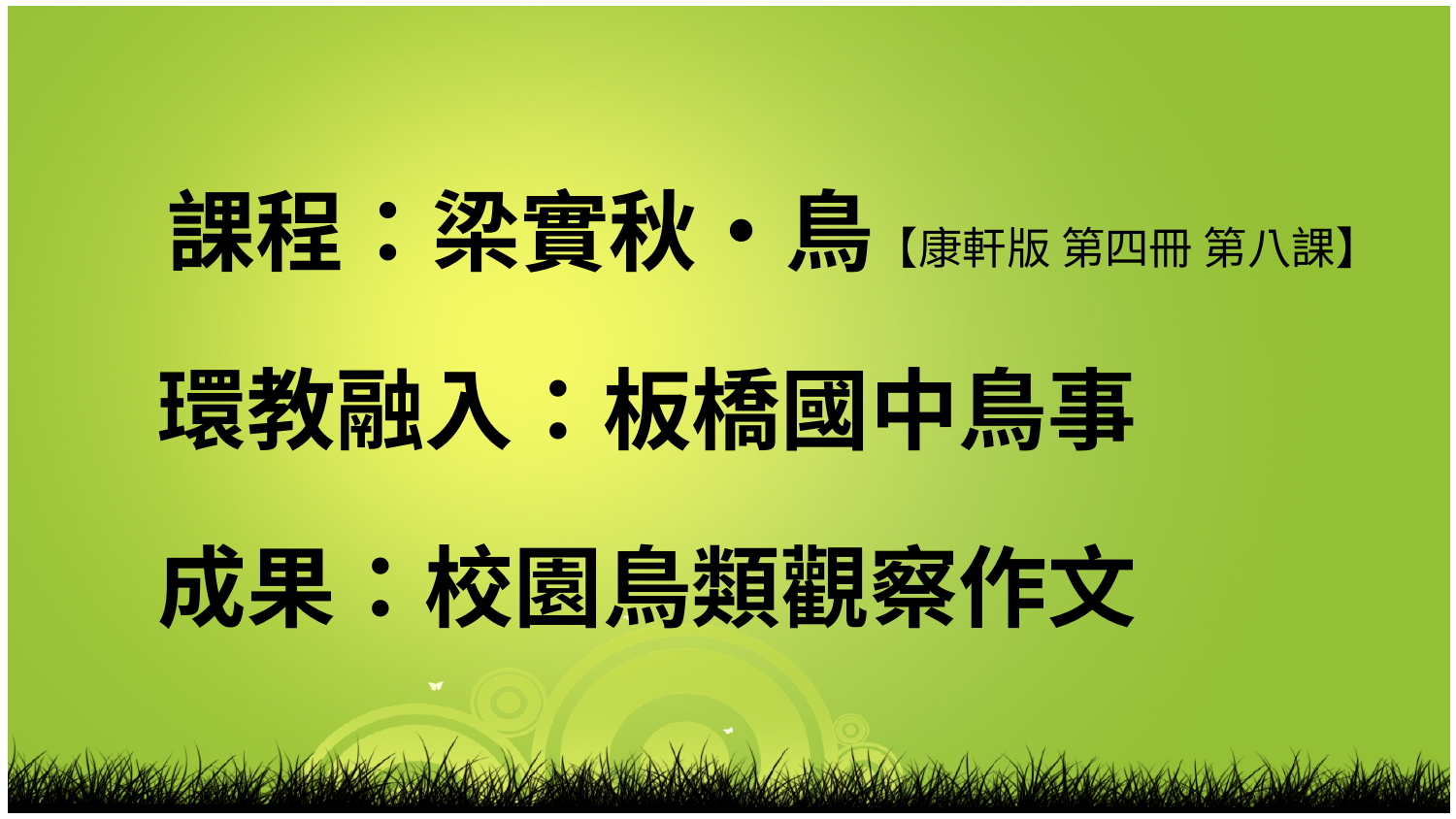

課程：梁實秋・鳥【康軒版 第四冊 第八課】
環教融入：板橋國中鳥事
成果：校園鳥類觀察作文